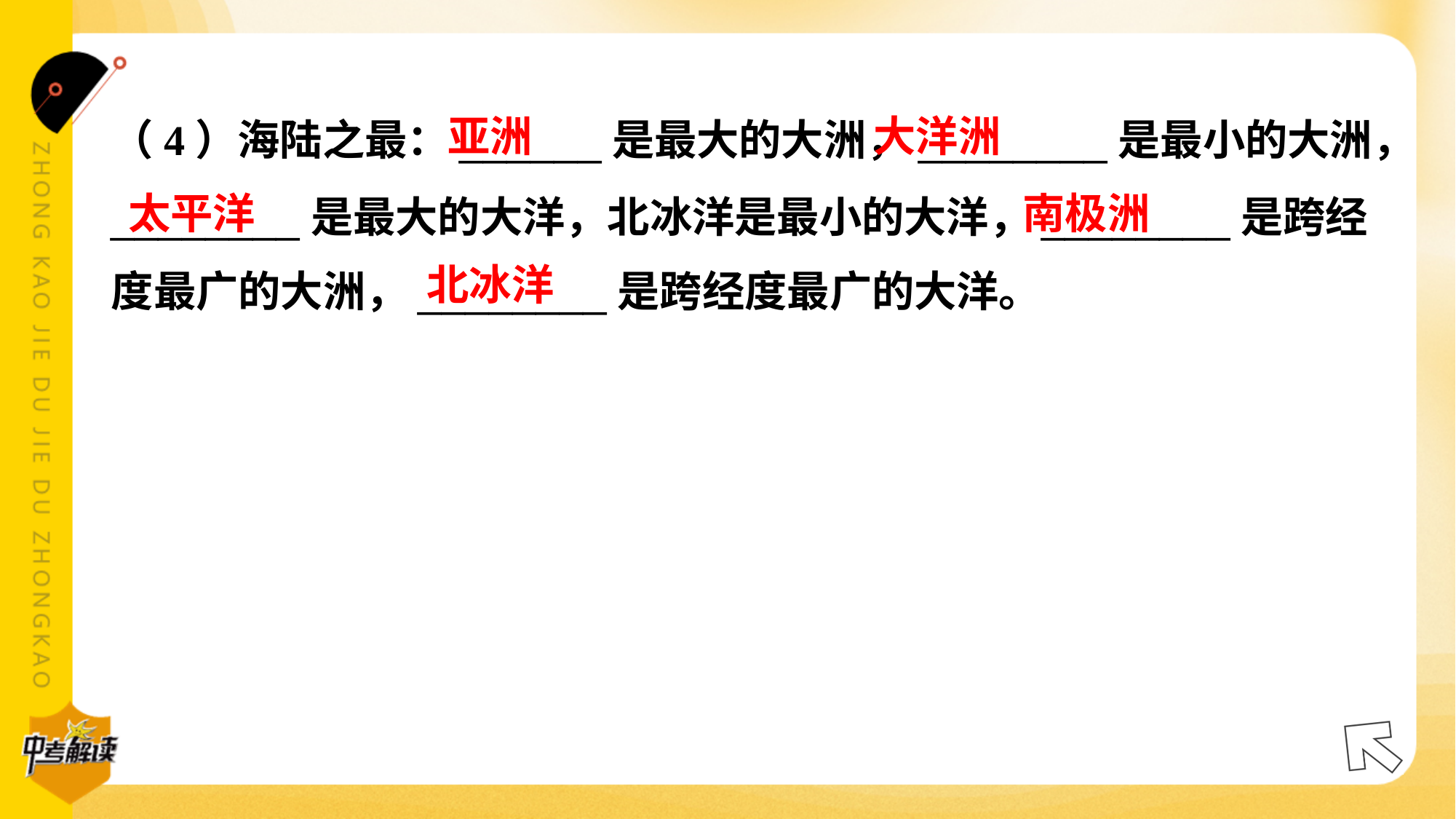

亚洲
大洋洲
（4）海陆之最：______是最大的大洲，________是最小的大洲，
________是最大的大洋，北冰洋是最小的大洋，________是跨经
度最广的大洲，________是跨经度最广的大洋。#1.4
太平洋
南极洲
北冰洋